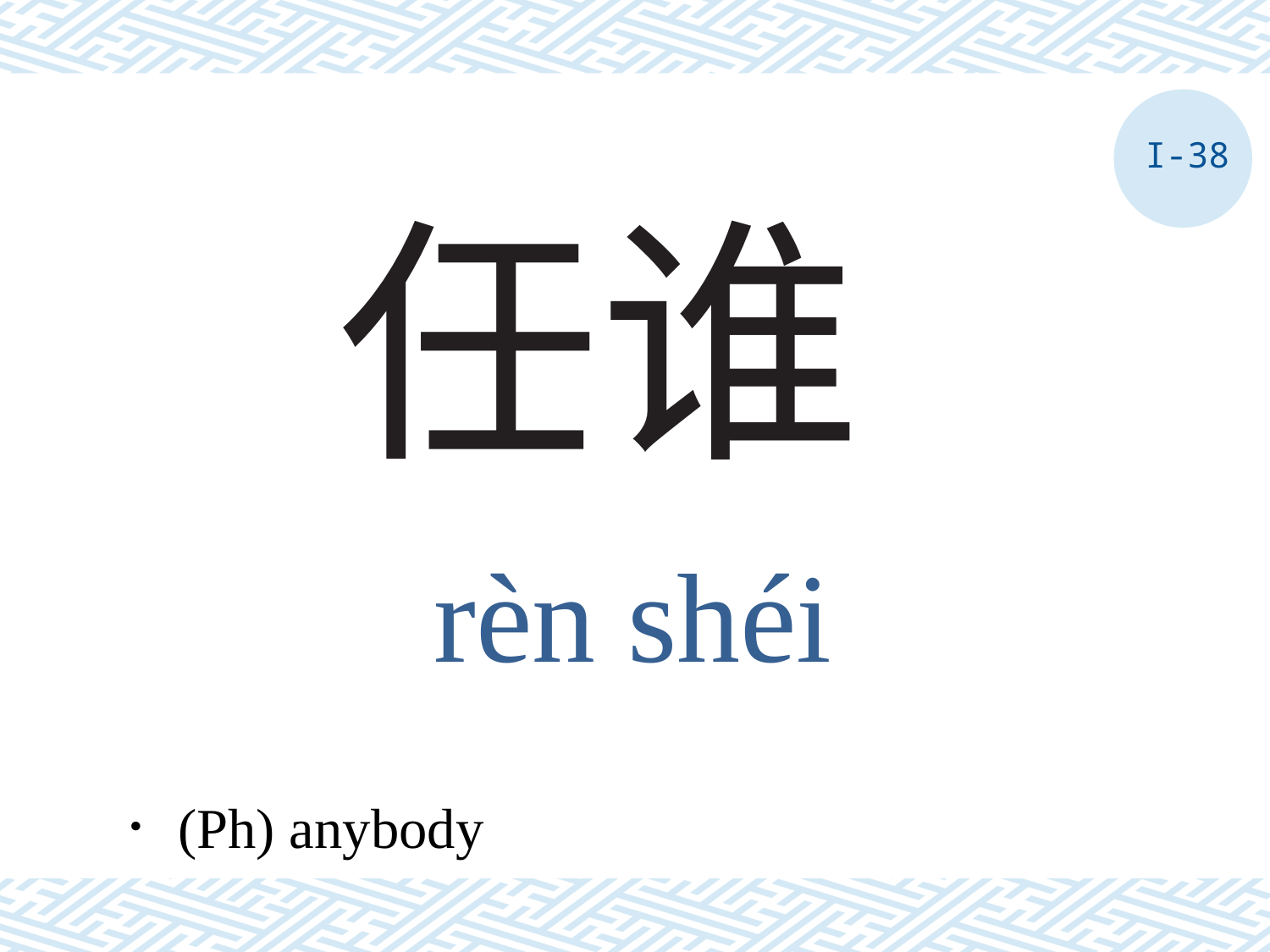

I-38

# 任谁
rèn shéi
．(Ph) anybody